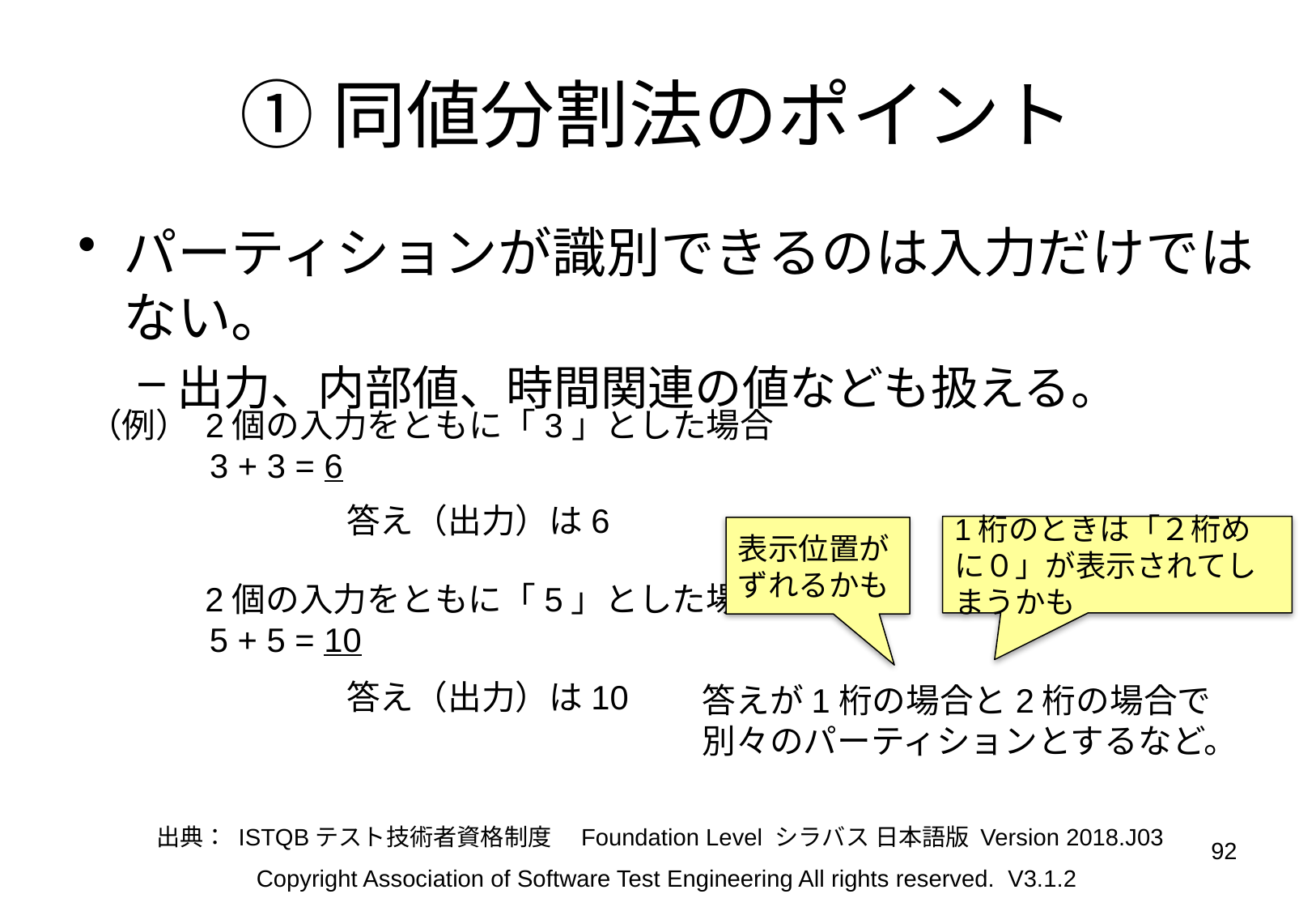

# ①同値分割法のポイント
パーティションが識別できるのは入力だけではない。
出力、内部値、時間関連の値なども扱える。

（例） 2個の入力をともに「3」とした場合
	3 + 3 = 6
答え（出力）は6
1桁のときは「２桁めに０」が表示されてしまうかも
表示位置がずれるかも
　　　 2個の入力をともに「5」とした場合
	5 + 5 = 10
答え（出力）は10
答えが1桁の場合と2桁の場合で
別々のパーティションとするなど。
出典： ISTQBテスト技術者資格制度　Foundation Level シラバス 日本語版 Version 2018.J03
92
Copyright Association of Software Test Engineering All rights reserved.  V3.1.2